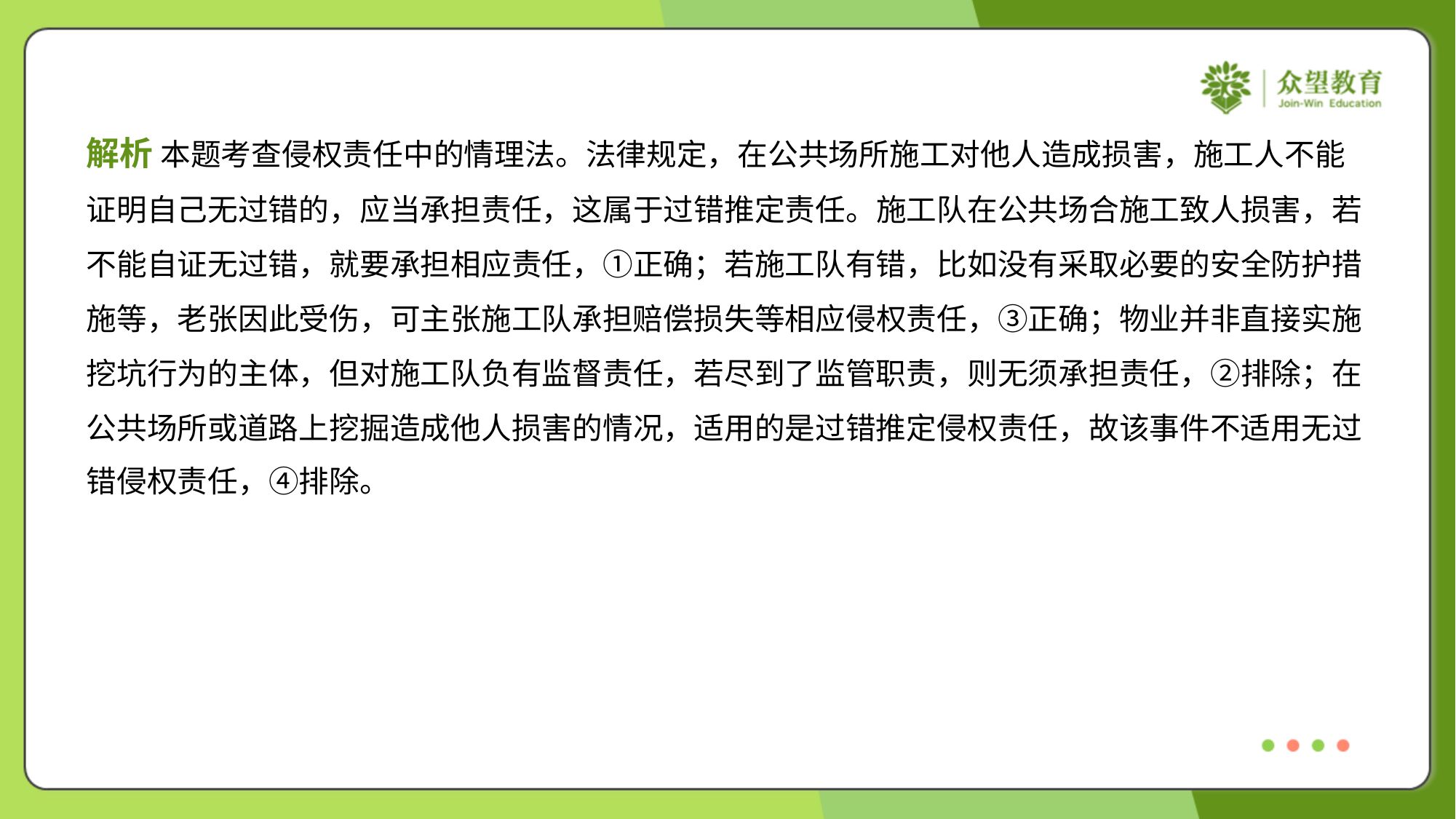

解析 本题考查侵权责任中的情理法。法律规定，在公共场所施工对他人造成损害，施工人不能
证明自己无过错的，应当承担责任，这属于过错推定责任。施工队在公共场合施工致人损害，若
不能自证无过错，就要承担相应责任，①正确；若施工队有错，比如没有采取必要的安全防护措
施等，老张因此受伤，可主张施工队承担赔偿损失等相应侵权责任，③正确；物业并非直接实施
挖坑行为的主体，但对施工队负有监督责任，若尽到了监管职责，则无须承担责任，②排除；在
公共场所或道路上挖掘造成他人损害的情况，适用的是过错推定侵权责任，故该事件不适用无过
错侵权责任，④排除。